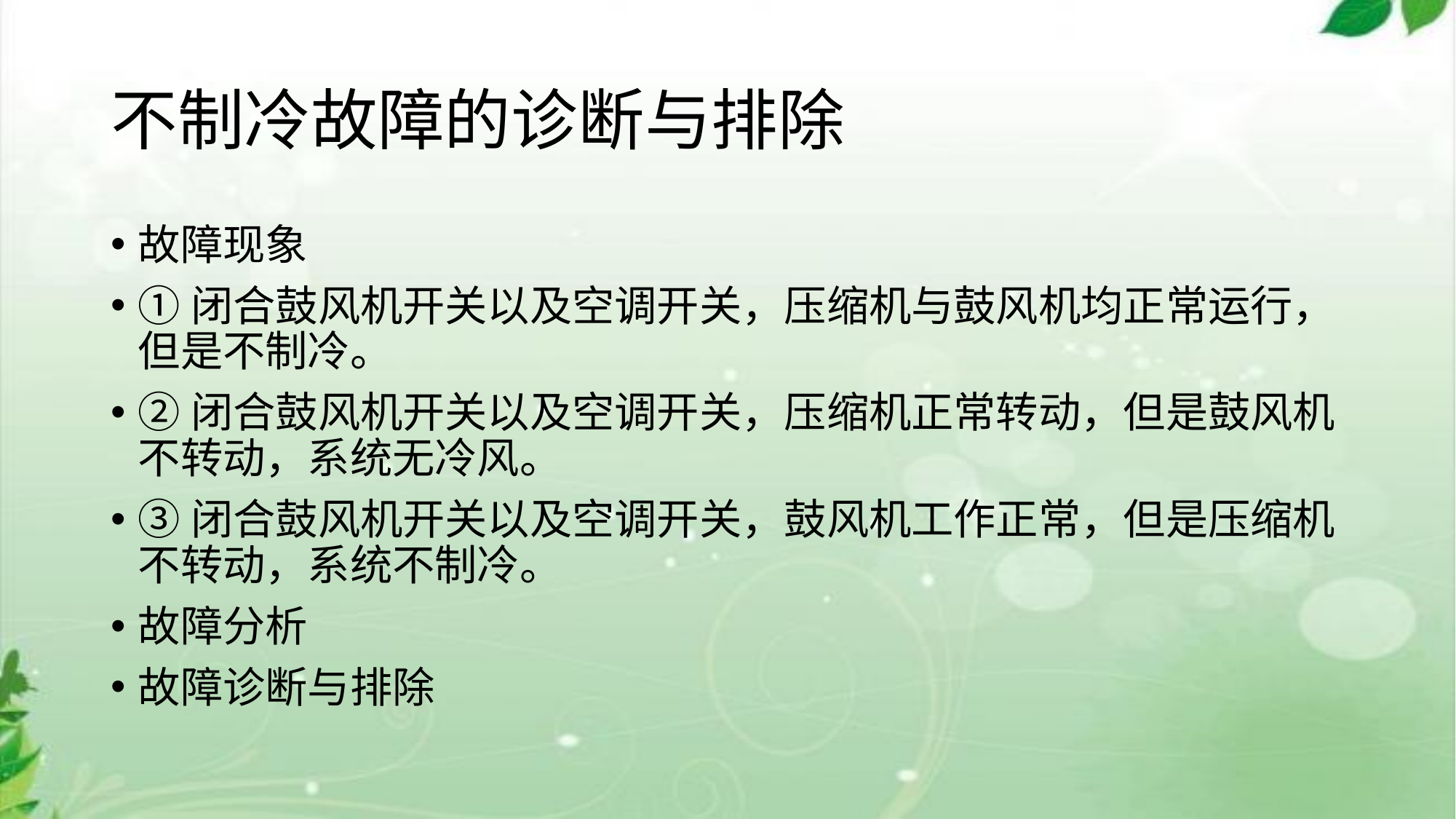

# 不制冷故障的诊断与排除
故障现象
①闭合鼓风机开关以及空调开关，压缩机与鼓风机均正常运行，但是不制冷。
②闭合鼓风机开关以及空调开关，压缩机正常转动，但是鼓风机不转动，系统无冷风。
③闭合鼓风机开关以及空调开关，鼓风机工作正常，但是压缩机不转动，系统不制冷。
故障分析
故障诊断与排除